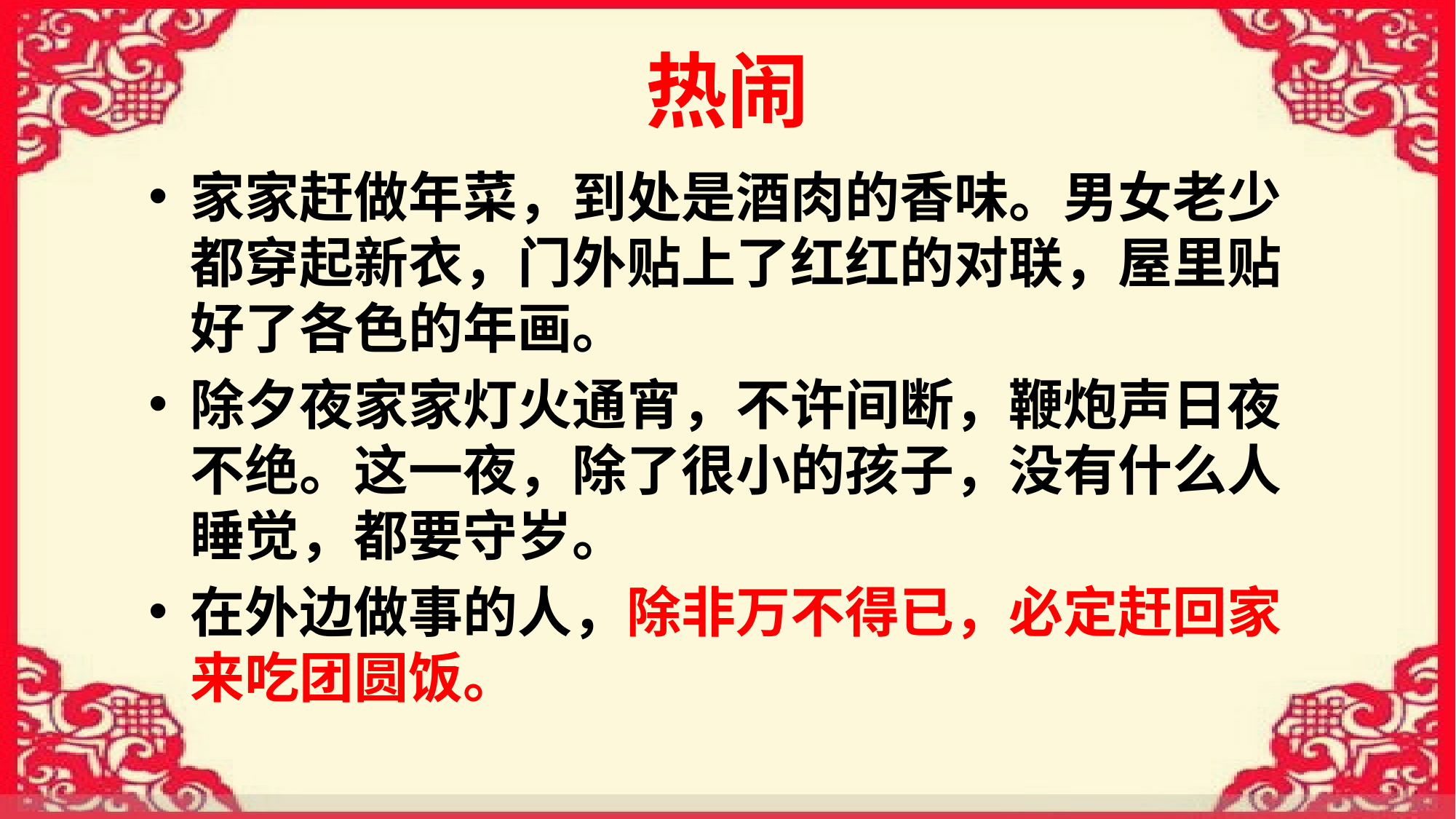

热闹
家家赶做年菜，到处是酒肉的香味。男女老少都穿起新衣，门外贴上了红红的对联，屋里贴好了各色的年画。
除夕夜家家灯火通宵，不许间断，鞭炮声日夜不绝。这一夜，除了很小的孩子，没有什么人睡觉，都要守岁。
在外边做事的人，除非万不得已，必定赶回家来吃团圆饭。